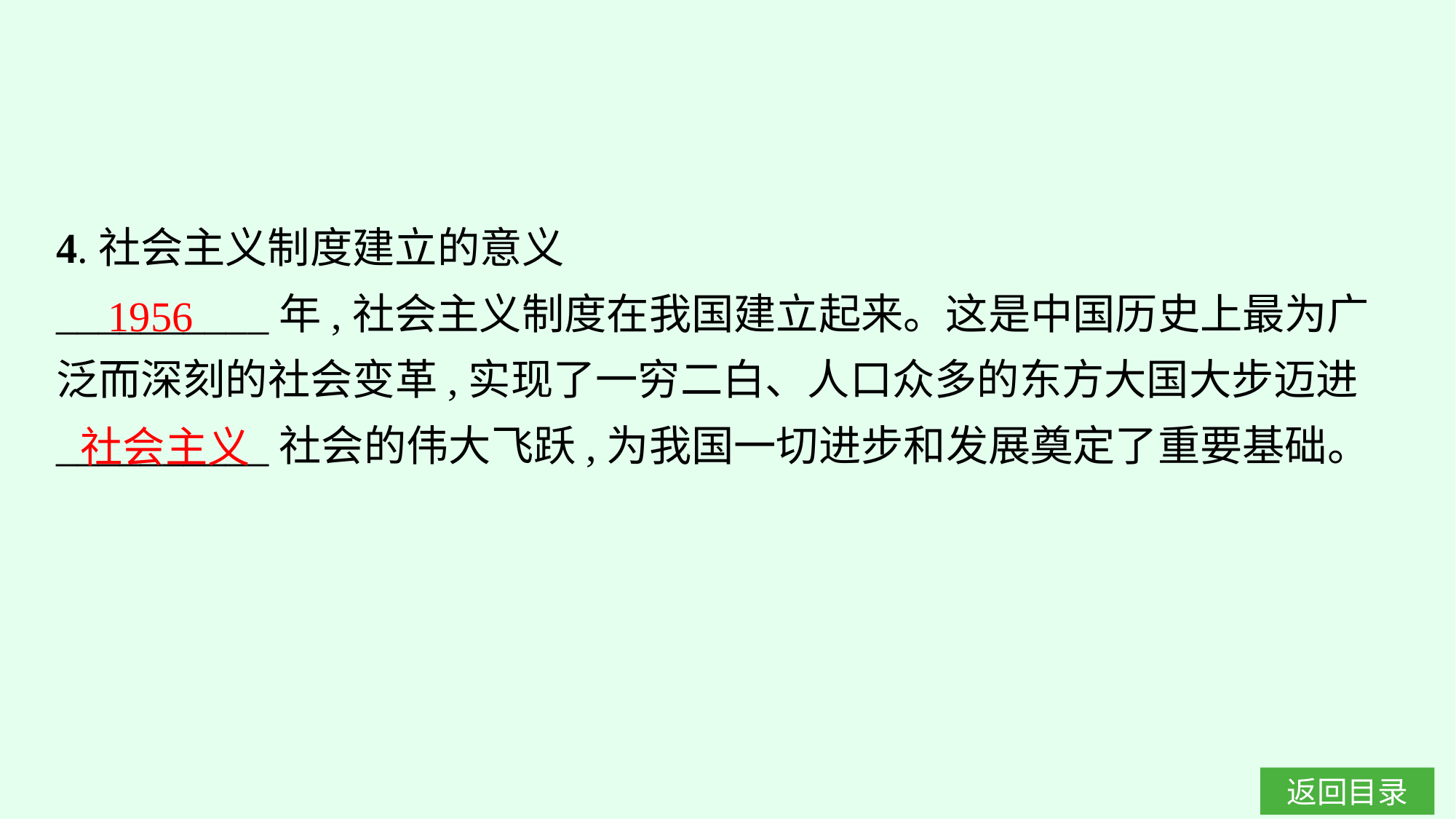

4.社会主义制度建立的意义
__________年,社会主义制度在我国建立起来。这是中国历史上最为广泛而深刻的社会变革,实现了一穷二白、人口众多的东方大国大步迈进__________社会的伟大飞跃,为我国一切进步和发展奠定了重要基础。
1956
社会主义